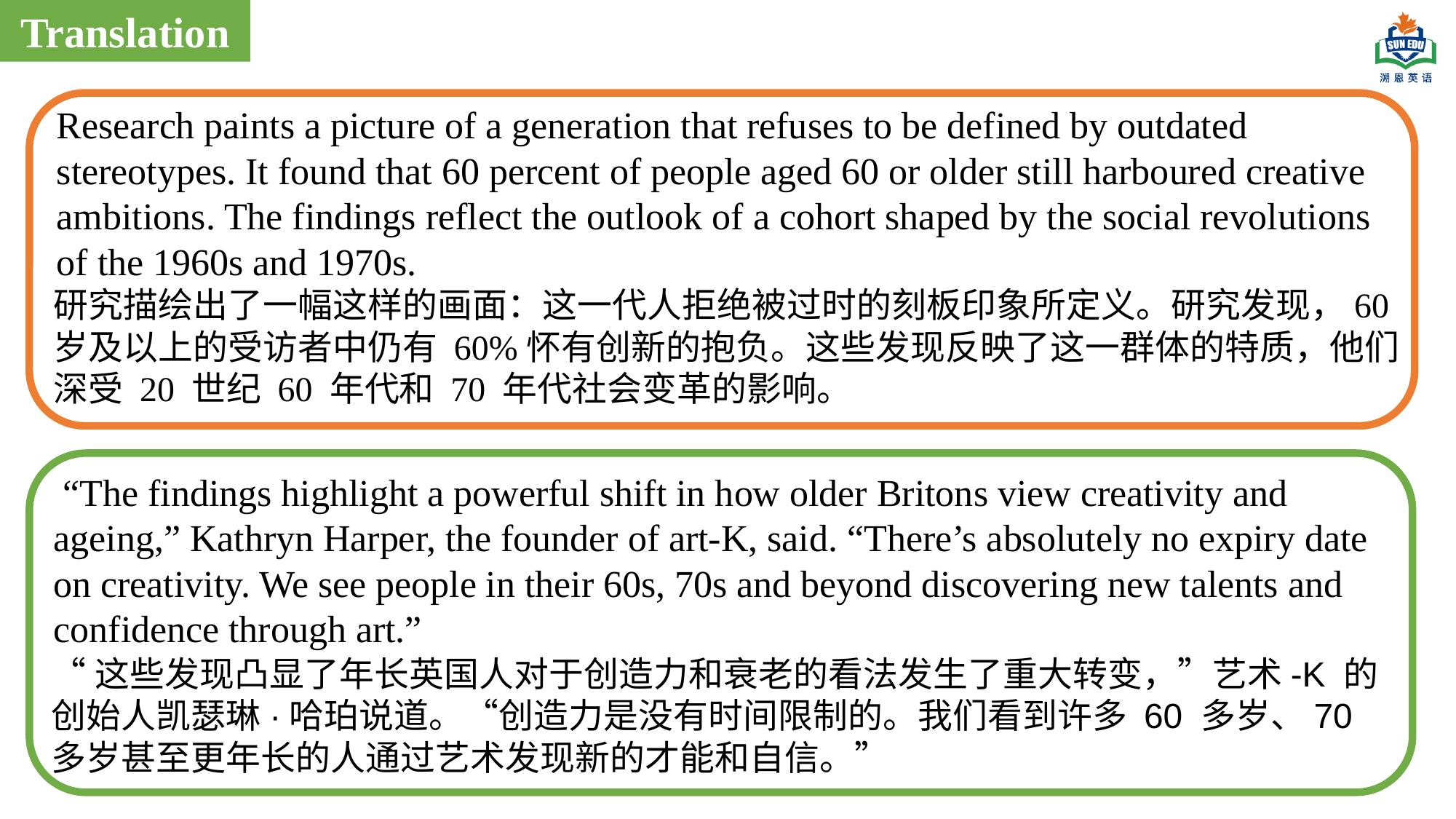

Translation

Research paints a picture of a generation that refuses to be defined by outdated stereotypes. It found that 60 percent of people aged 60 or older still harboured creative ambitions. The findings reflect the outlook of a cohort shaped by the social revolutions of the 1960s and 1970s.
研究描绘出了一幅这样的画面：这一代人拒绝被过时的刻板印象所定义。研究发现，60 岁及以上的受访者中仍有 60%怀有创新的抱负。这些发现反映了这一群体的特质，他们深受 20 世纪 60 年代和 70 年代社会变革的影响。

 “The findings highlight a powerful shift in how older Britons view creativity and ageing,” Kathryn Harper, the founder of art-K, said. “There’s absolutely no expiry date on creativity. We see people in their 60s, 70s and beyond discovering new talents and confidence through art.”

“这些发现凸显了年长英国人对于创造力和衰老的看法发生了重大转变，”艺术-K 的创始人凯瑟琳·哈珀说道。“创造力是没有时间限制的。我们看到许多 60 多岁、70 多岁甚至更年长的人通过艺术发现新的才能和自信。”